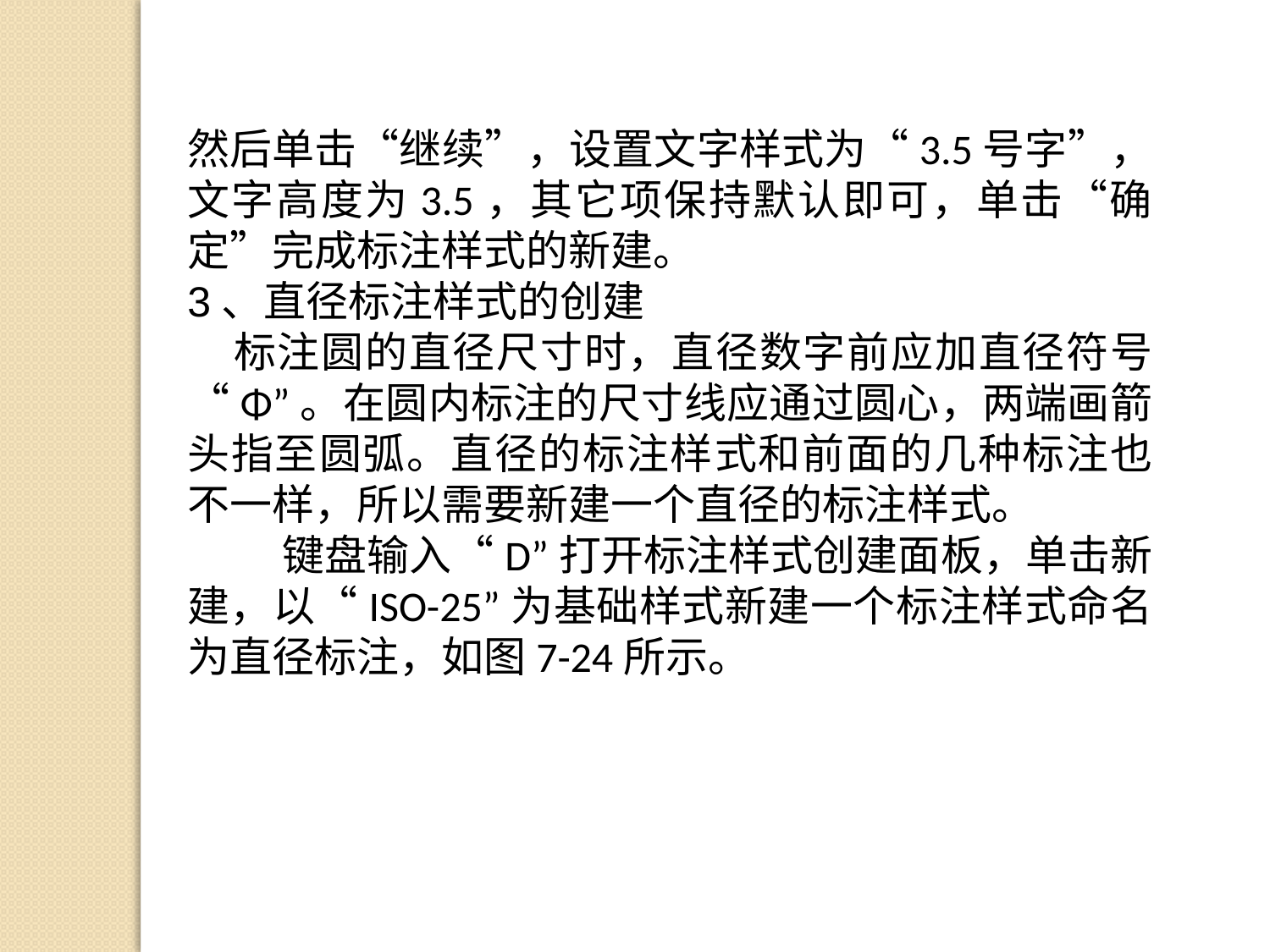

然后单击“继续”，设置文字样式为“3.5号字”，文字高度为3.5，其它项保持默认即可，单击“确定”完成标注样式的新建。
3、直径标注样式的创建
标注圆的直径尺寸时，直径数字前应加直径符号“Φ”。在圆内标注的尺寸线应通过圆心，两端画箭头指至圆弧。直径的标注样式和前面的几种标注也不一样，所以需要新建一个直径的标注样式。
    键盘输入“D”打开标注样式创建面板，单击新建，以“ISO-25”为基础样式新建一个标注样式命名为直径标注，如图7-24所示。